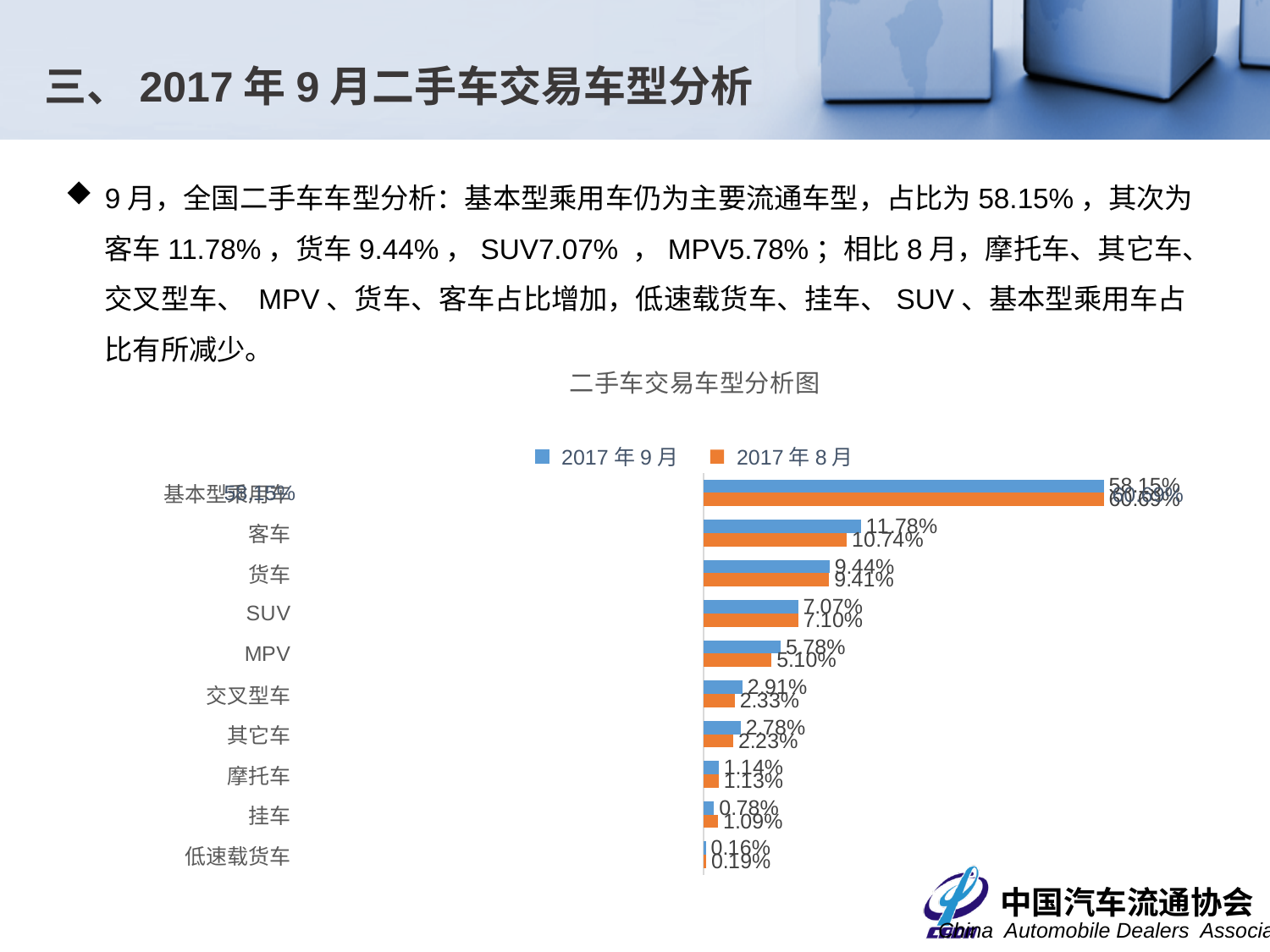

三、2017年9月二手车交易车型分析
9月，全国二手车车型分析：基本型乘用车仍为主要流通车型，占比为58.15%，其次为客车11.78%，货车9.44%，SUV7.07% ，MPV5.78%；相比8月，摩托车、其它车、交叉型车、 MPV、货车、客车占比增加，低速载货车、挂车、SUV、基本型乘用车占比有所减少。

### Chart: 二手车交易车型分析图

| Category | 2017年8月 | 2017年9月 |
|---|---|---|
| 低速载货车 | 0.0019097985970106426 | 0.0016451768108585335 |
| 挂车 | 0.010902954676963748 | 0.007782179320620493 |
| 摩托车 | 0.011331471675596486 | 0.011354641507573562 |
| 其它车 | 0.02227528274045649 | 0.027802757725346797 |
| 交叉型车 | 0.02326438738696795 | 0.029130220035551158 |
| MPV | 0.050987821945961305 | 0.057823126146351385 |
| SUV | 0.07097609711278363 | 0.07074534178502595 |
| 货车 | 0.0941340678615102 | 0.09441963694727493 |
| 客车 | 0.10736583664856 | 0.11784286461619084 |
| 基本型乘用车 | 0.6068522813541901 | 0.5814540551052061 |
2017年9月
2017年8月